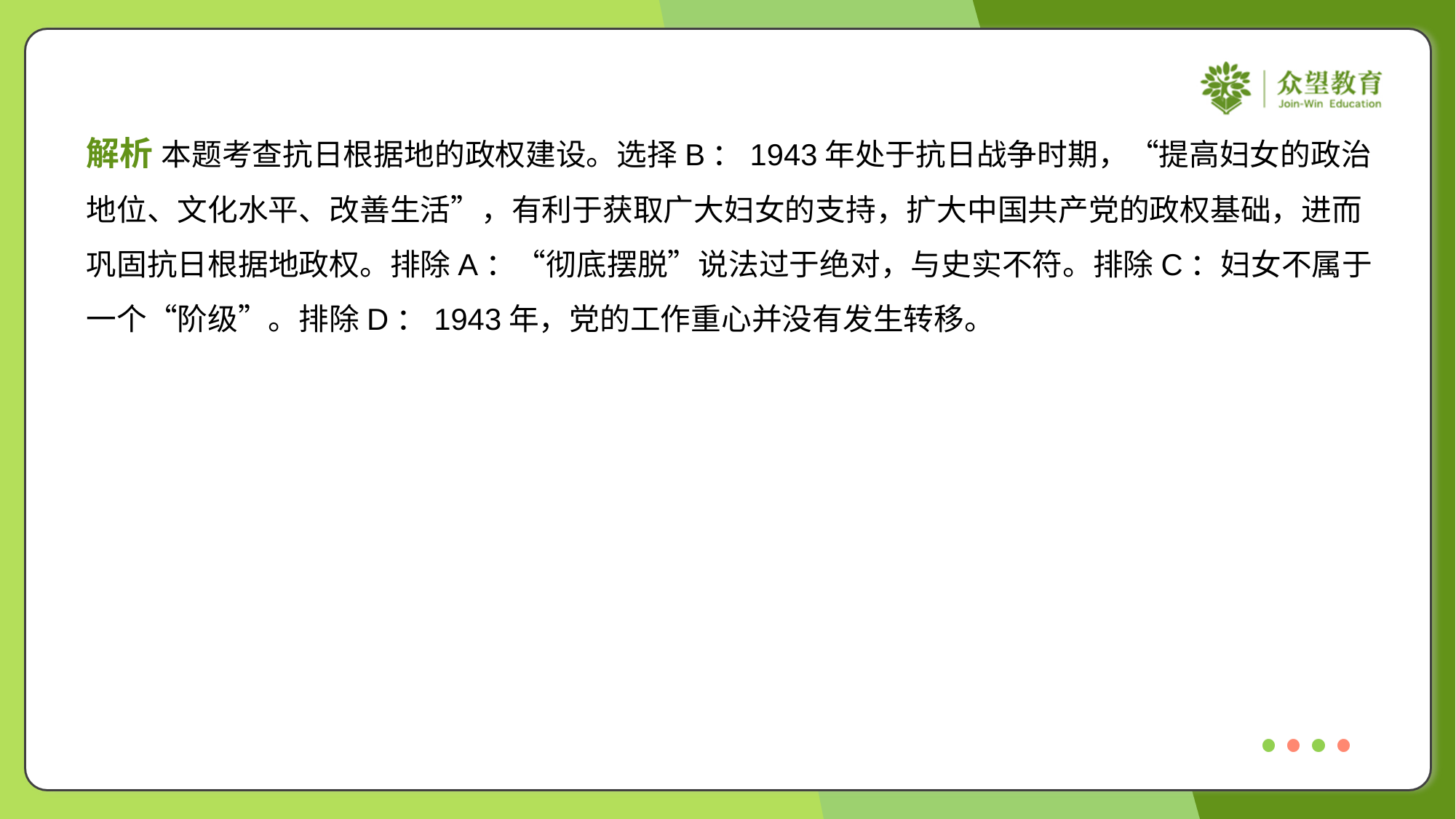

解析 本题考查抗日根据地的政权建设。选择B：1943年处于抗日战争时期，“提高妇女的政治
地位、文化水平、改善生活”，有利于获取广大妇女的支持，扩大中国共产党的政权基础，进而
巩固抗日根据地政权。排除A：“彻底摆脱”说法过于绝对，与史实不符。排除C：妇女不属于
一个“阶级”。排除D：1943年，党的工作重心并没有发生转移。